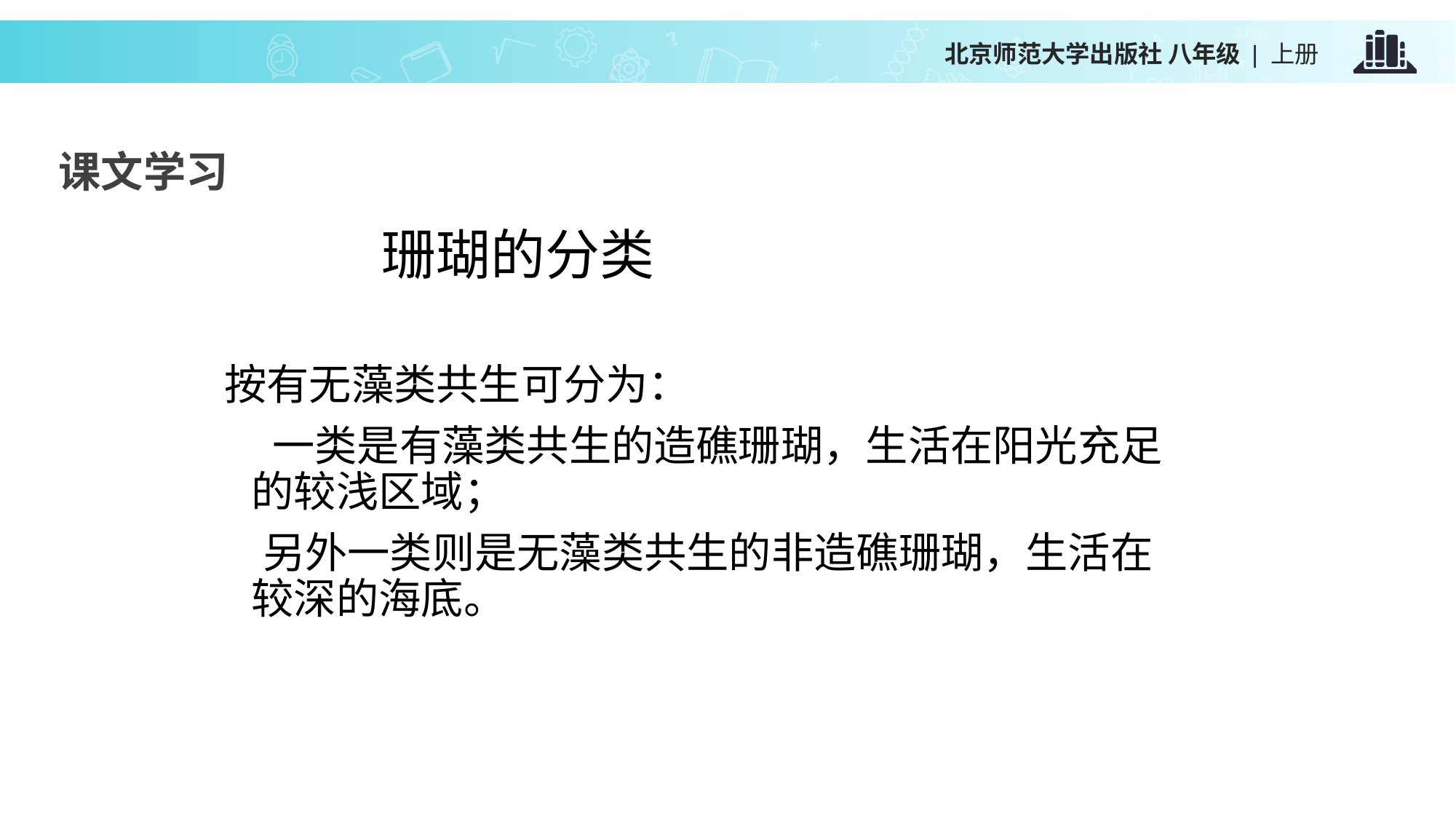

课文学习
# 珊瑚的分类
按有无藻类共生可分为：
    一类是有藻类共生的造礁珊瑚，生活在阳光充足的较浅区域；
   另外一类则是无藻类共生的非造礁珊瑚，生活在较深的海底。